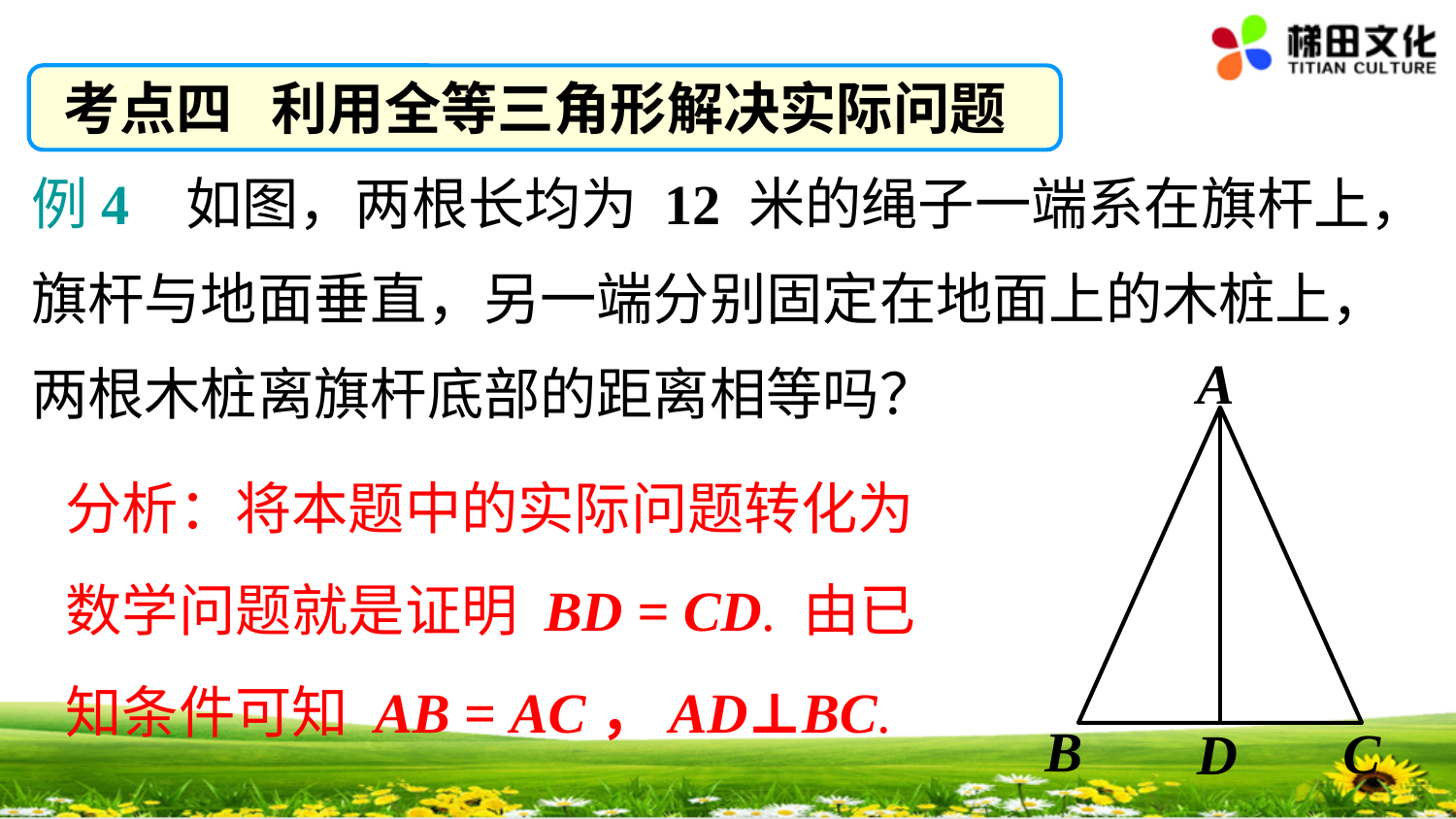

考点四   利用全等三角形解决实际问题
例4   如图，两根长均为 12 米的绳子一端系在旗杆上，旗杆与地面垂直，另一端分别固定在地面上的木桩上，两根木桩离旗杆底部的距离相等吗？
A

B
C
D
分析：将本题中的实际问题转化为数学问题就是证明 BD = CD. 由已知条件可知 AB = AC，AD⊥BC.